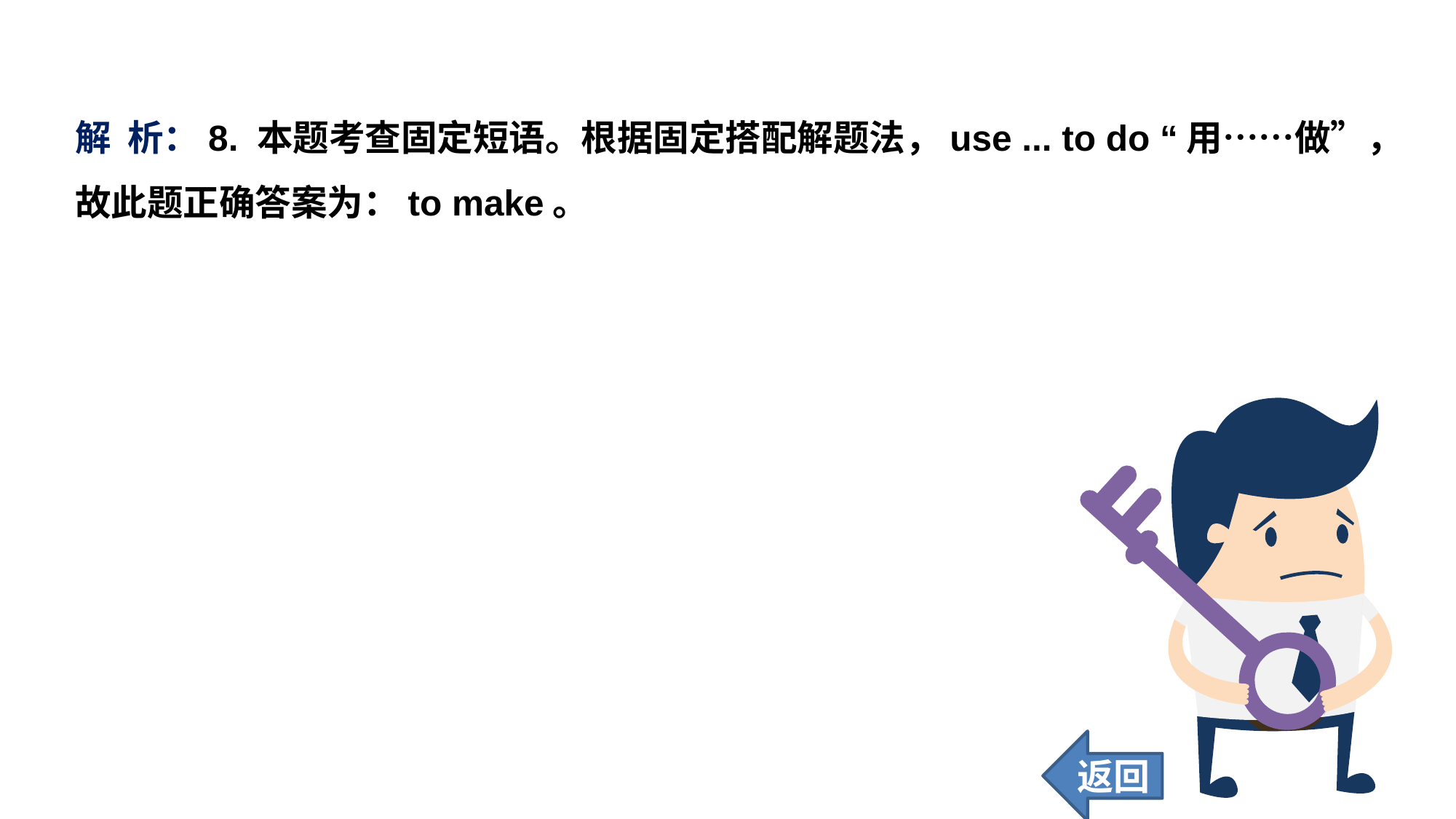

解  析：8. 本题考查固定短语。根据固定搭配解题法，use ... to do “用……做”，故此题正确答案为：to make。

返回
73